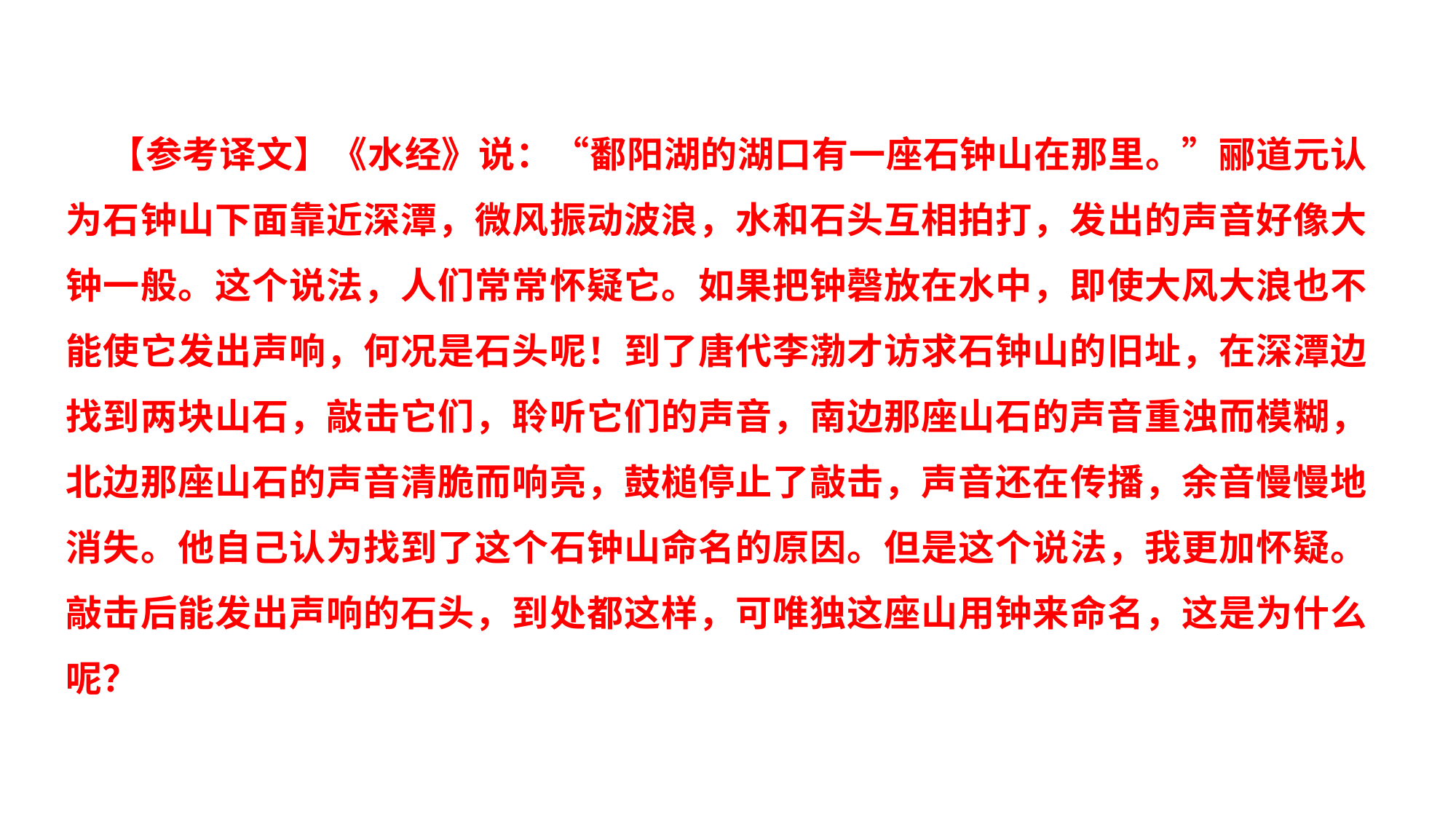

【参考译文】《水经》说：“鄱阳湖的湖口有一座石钟山在那里。”郦道元认为石钟山下面靠近深潭，微风振动波浪，水和石头互相拍打，发出的声音好像大钟一般。这个说法，人们常常怀疑它。如果把钟磬放在水中，即使大风大浪也不能使它发出声响，何况是石头呢！到了唐代李渤才访求石钟山的旧址，在深潭边找到两块山石，敲击它们，聆听它们的声音，南边那座山石的声音重浊而模糊，北边那座山石的声音清脆而响亮，鼓槌停止了敲击，声音还在传播，余音慢慢地消失。他自己认为找到了这个石钟山命名的原因。但是这个说法，我更加怀疑。敲击后能发出声响的石头，到处都这样，可唯独这座山用钟来命名，这是为什么呢？